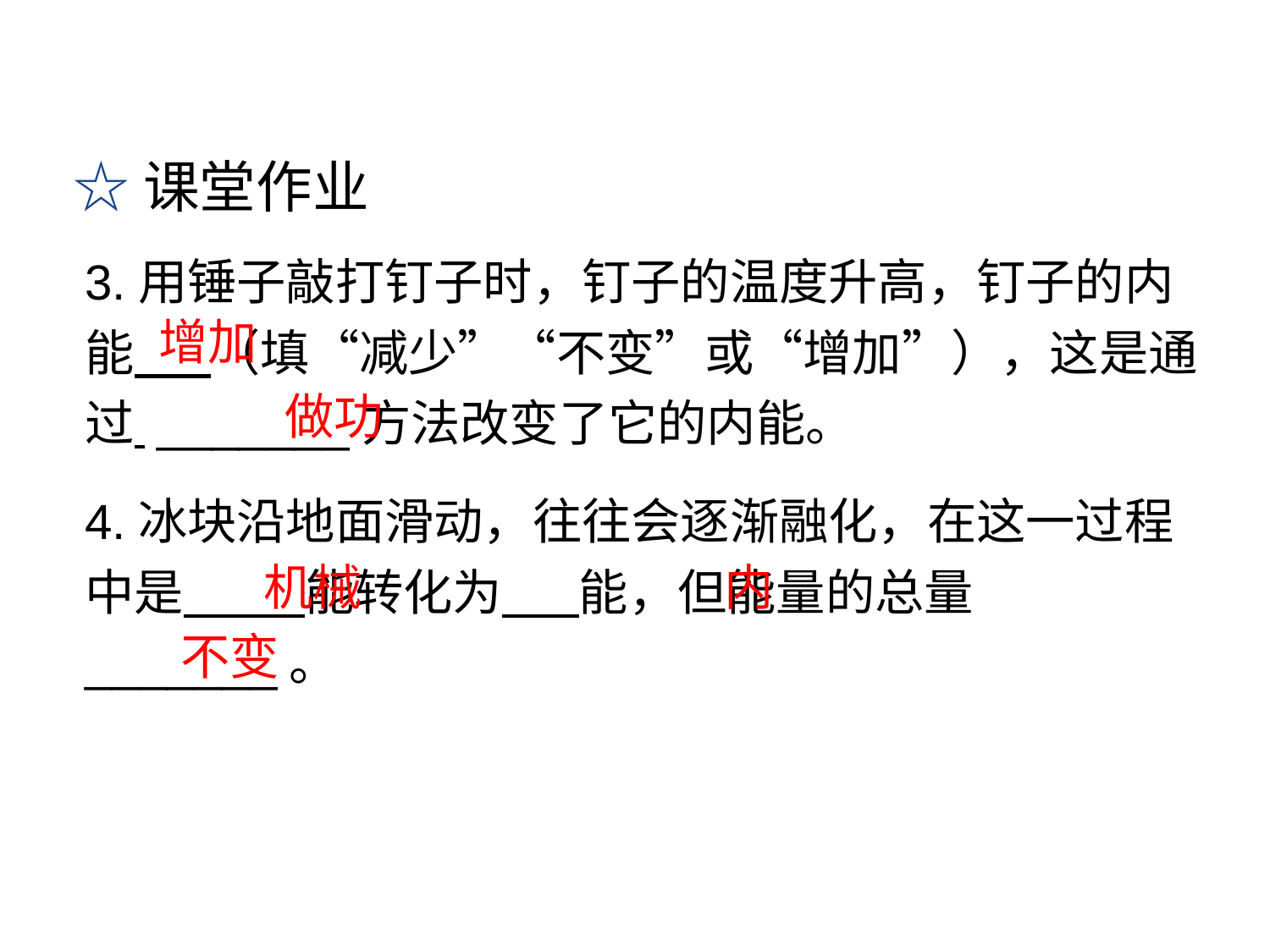

☆课堂作业
3.用锤子敲打钉子时，钉子的温度升高，钉子的内能       （填“减少”“不变”或“增加”），这是通过 _______方法改变了它的内能。
增加
做功
4.冰块沿地面滑动，往往会逐渐融化，在这一过程中是           能转化为       能，但能量的总量_______。
机械
内
不变